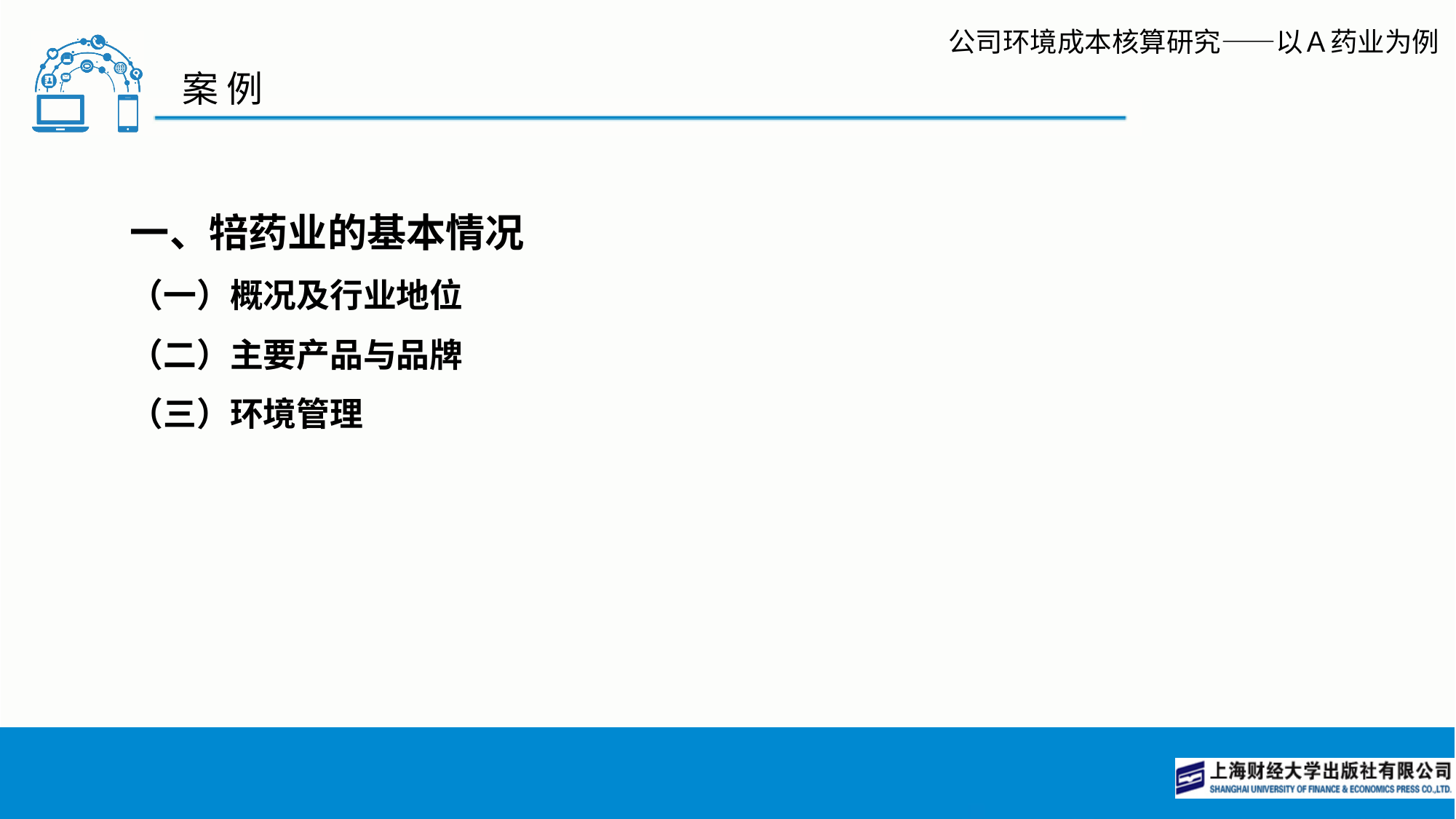

公司环境成本核算研究——以Ａ药业为例
# 案 例
一、犃药业的基本情况
（一）概况及行业地位
（二）主要产品与品牌
（三）环境管理